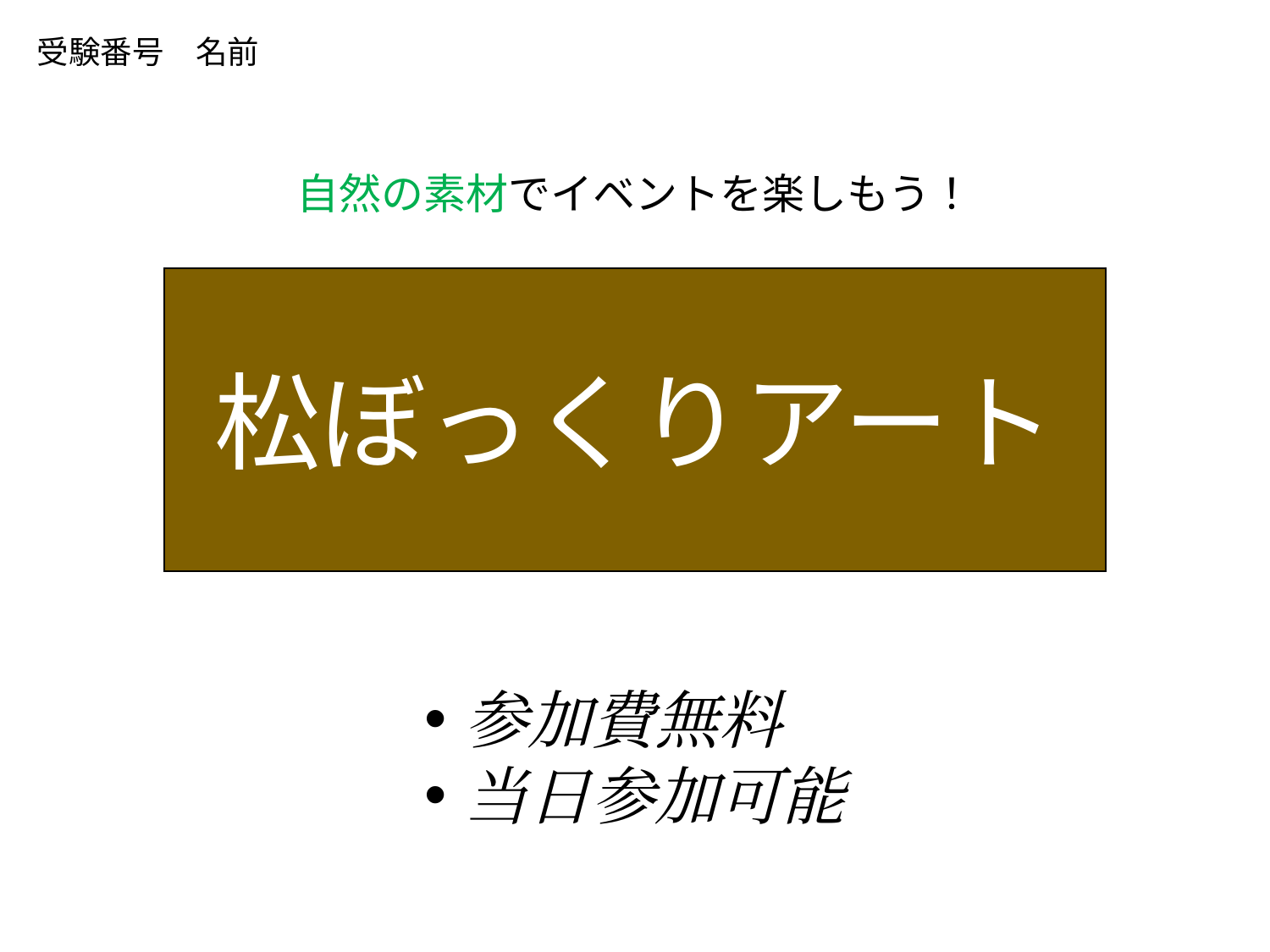

受験番号　名前
自然の素材でイベントを楽しもう！
松ぼっくりアート
参加費無料
当日参加可能